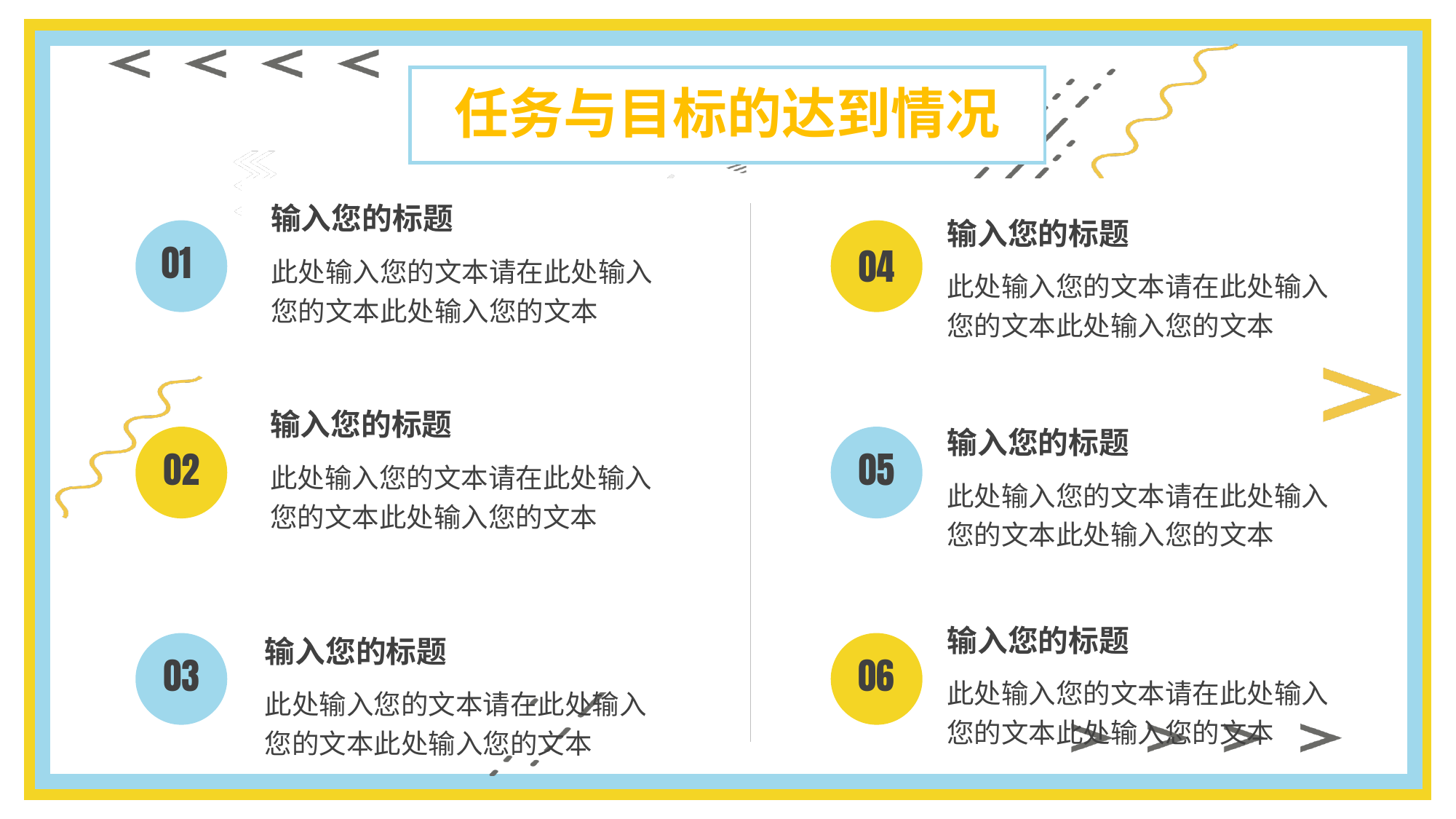

任务与目标的达到情况
输入您的标题
此处输入您的文本请在此处输入您的文本此处输入您的文本
输入您的标题
此处输入您的文本请在此处输入您的文本此处输入您的文本

01

04
输入您的标题
此处输入您的文本请在此处输入您的文本此处输入您的文本
输入您的标题
此处输入您的文本请在此处输入您的文本此处输入您的文本

02

05
输入您的标题
此处输入您的文本请在此处输入您的文本此处输入您的文本
输入您的标题
此处输入您的文本请在此处输入您的文本此处输入您的文本

03

06